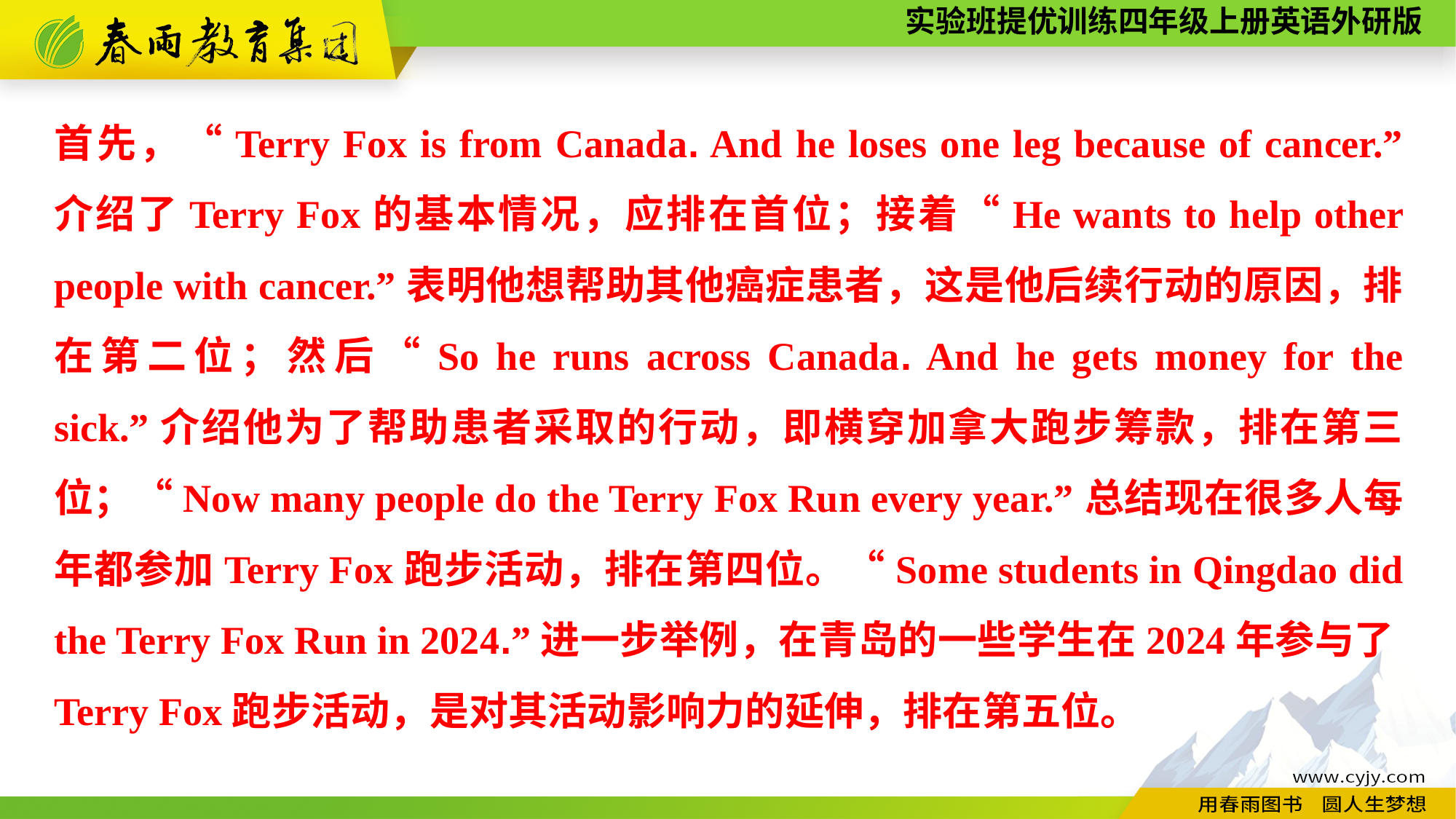

首先，“Terry Fox is from Canada. And he loses one leg because of cancer.” 介绍了Terry Fox的基本情况，应排在首位；接着“He wants to help other people with cancer.”表明他想帮助其他癌症患者，这是他后续行动的原因，排在第二位；然后“So he runs across Canada. And he gets money for the sick.”介绍他为了帮助患者采取的行动，即横穿加拿大跑步筹款，排在第三位；“Now many people do the Terry Fox Run every year.”总结现在很多人每年都参加Terry Fox跑步活动，排在第四位。“Some students in Qingdao did the Terry Fox Run in 2024.”进一步举例，在青岛的一些学生在2024年参与了Terry Fox跑步活动，是对其活动影响力的延伸，排在第五位。